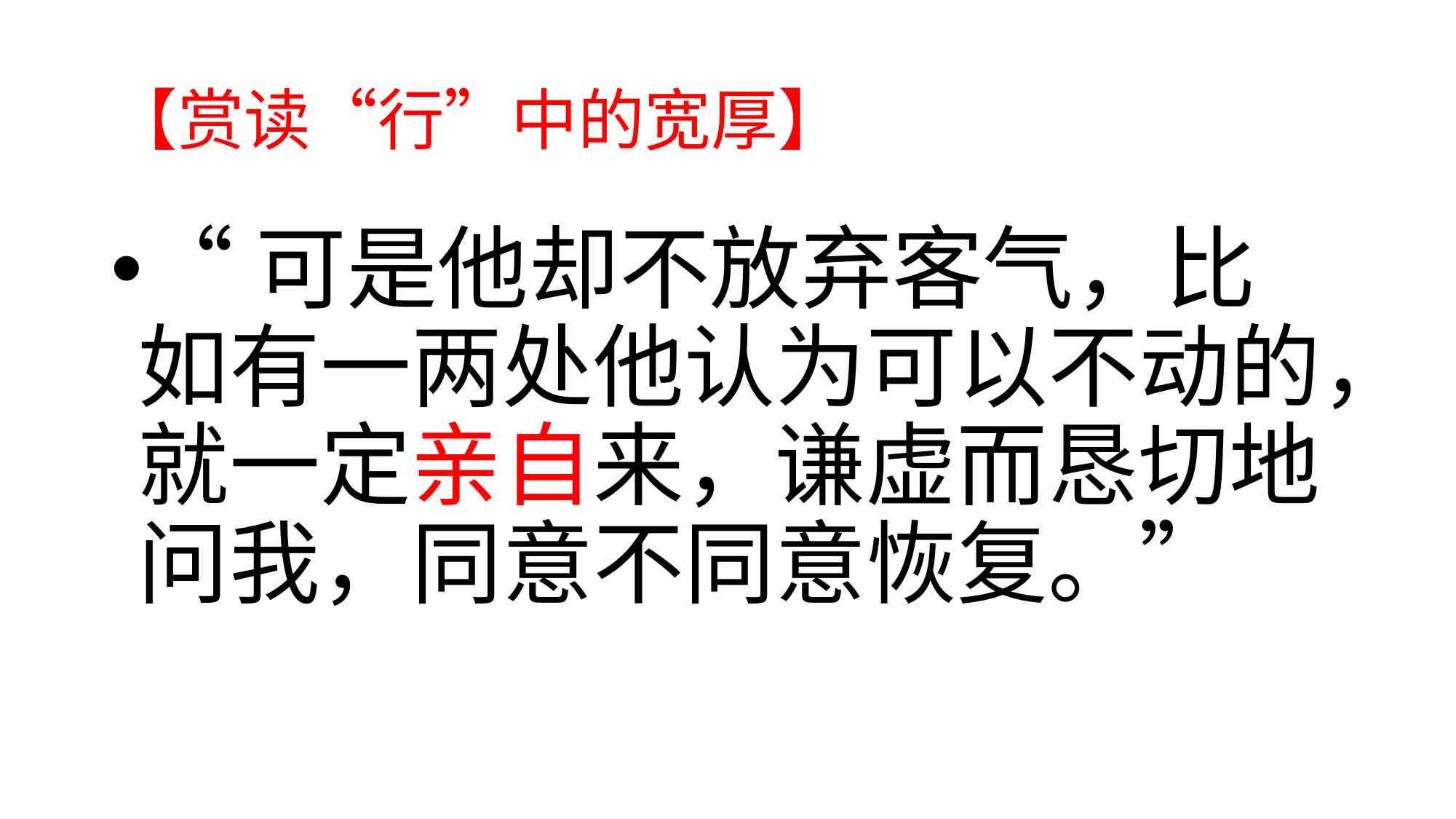

# 【赏读“行”中的宽厚】
“可是他却不放弃客气，比如有一两处他认为可以不动的，就一定亲自来，谦虚而恳切地问我，同意不同意恢复。”